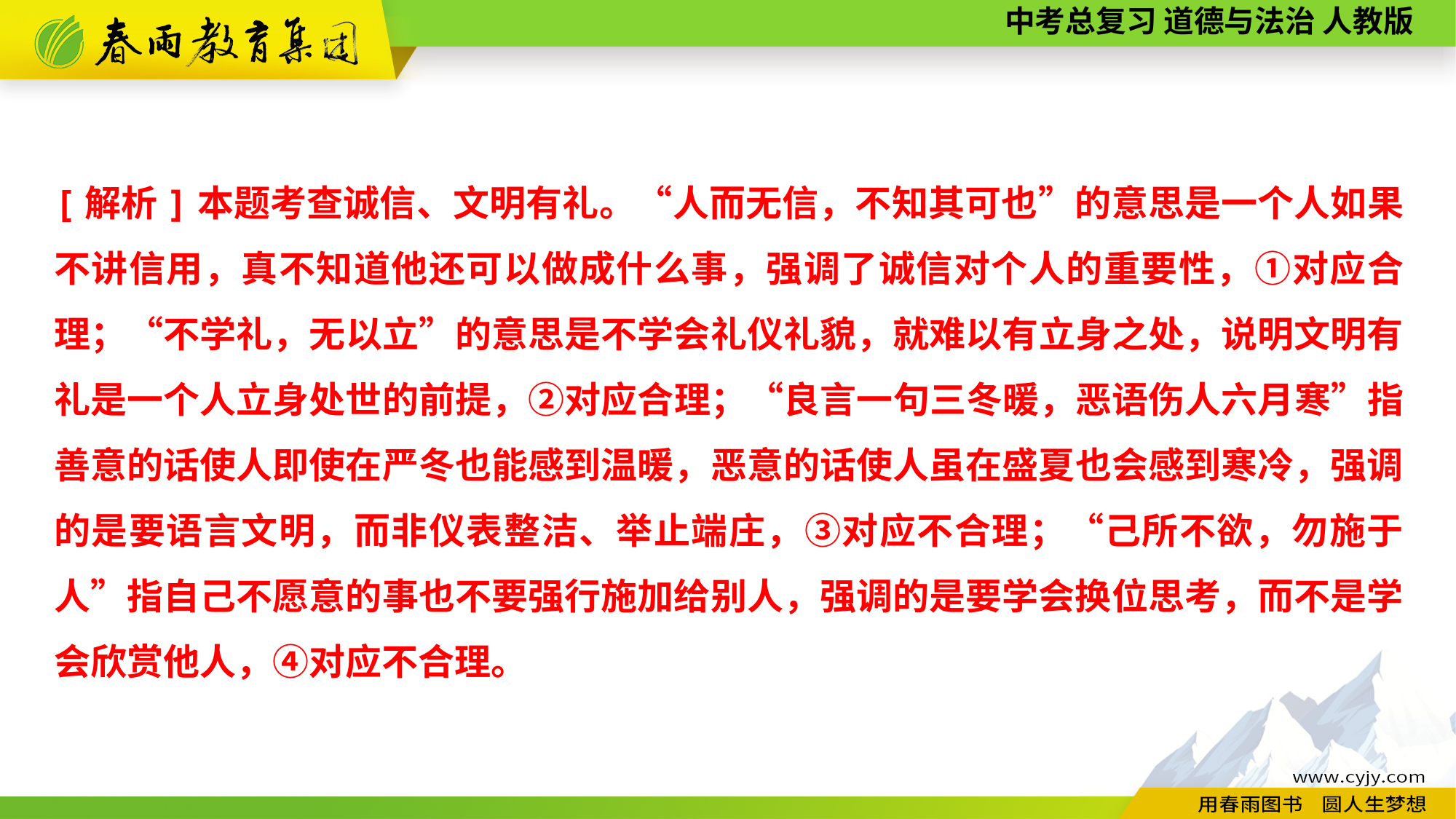

[解析]本题考查诚信、文明有礼。“人而无信，不知其可也”的意思是一个人如果不讲信用，真不知道他还可以做成什么事，强调了诚信对个人的重要性，①对应合理；“不学礼，无以立”的意思是不学会礼仪礼貌，就难以有立身之处，说明文明有礼是一个人立身处世的前提，②对应合理；“良言一句三冬暖，恶语伤人六月寒”指善意的话使人即使在严冬也能感到温暖，恶意的话使人虽在盛夏也会感到寒冷，强调的是要语言文明，而非仪表整洁、举止端庄，③对应不合理；“己所不欲，勿施于人”指自己不愿意的事也不要强行施加给别人，强调的是要学会换位思考，而不是学会欣赏他人，④对应不合理。